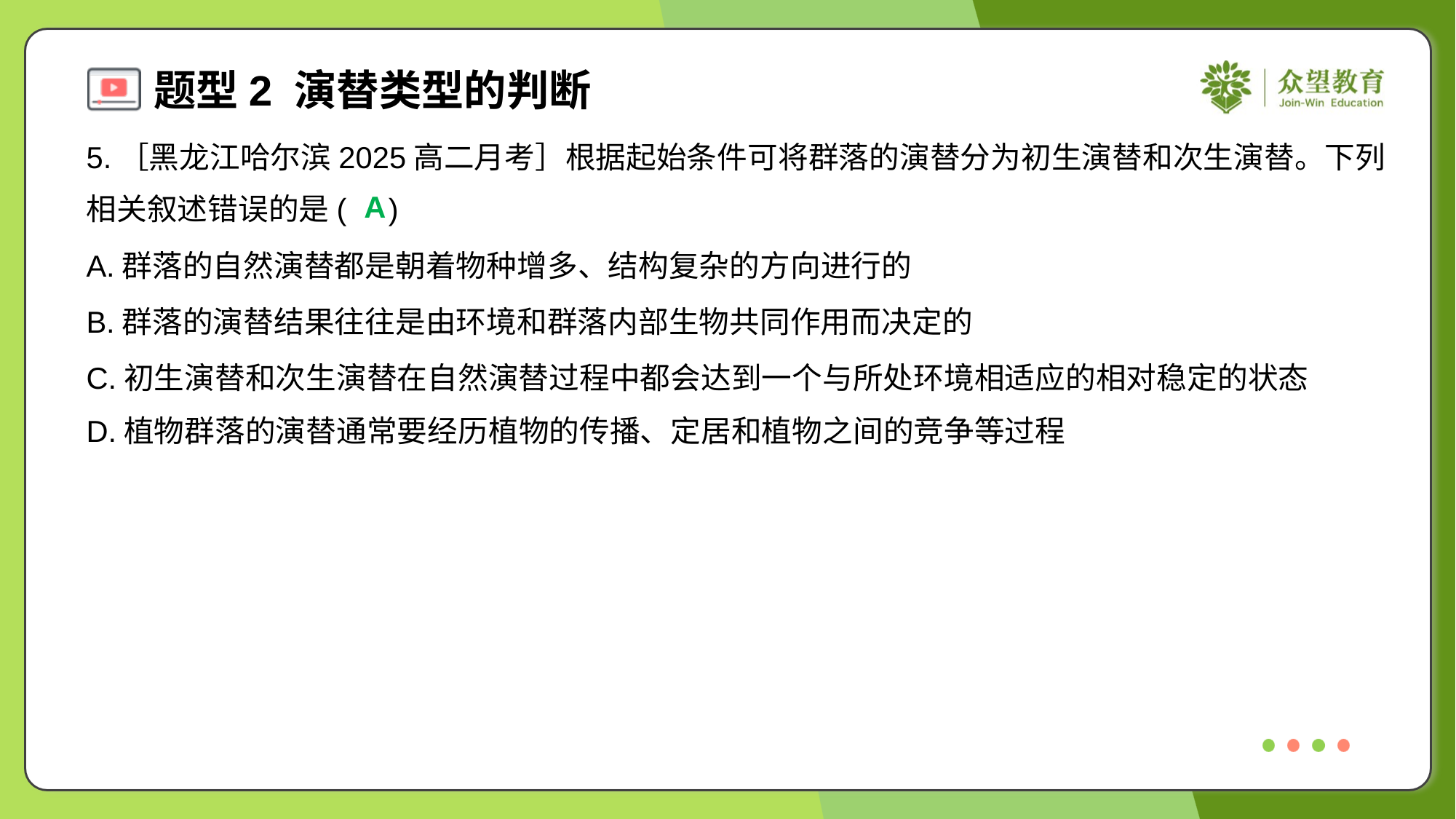

5.［黑龙江哈尔滨2025高二月考］根据起始条件可将群落的演替分为初生演替和次生演替。下列
相关叙述错误的是(     )
A
A.群落的自然演替都是朝着物种增多、结构复杂的方向进行的
B.群落的演替结果往往是由环境和群落内部生物共同作用而决定的
C.初生演替和次生演替在自然演替过程中都会达到一个与所处环境相适应的相对稳定的状态
D.植物群落的演替通常要经历植物的传播、定居和植物之间的竞争等过程